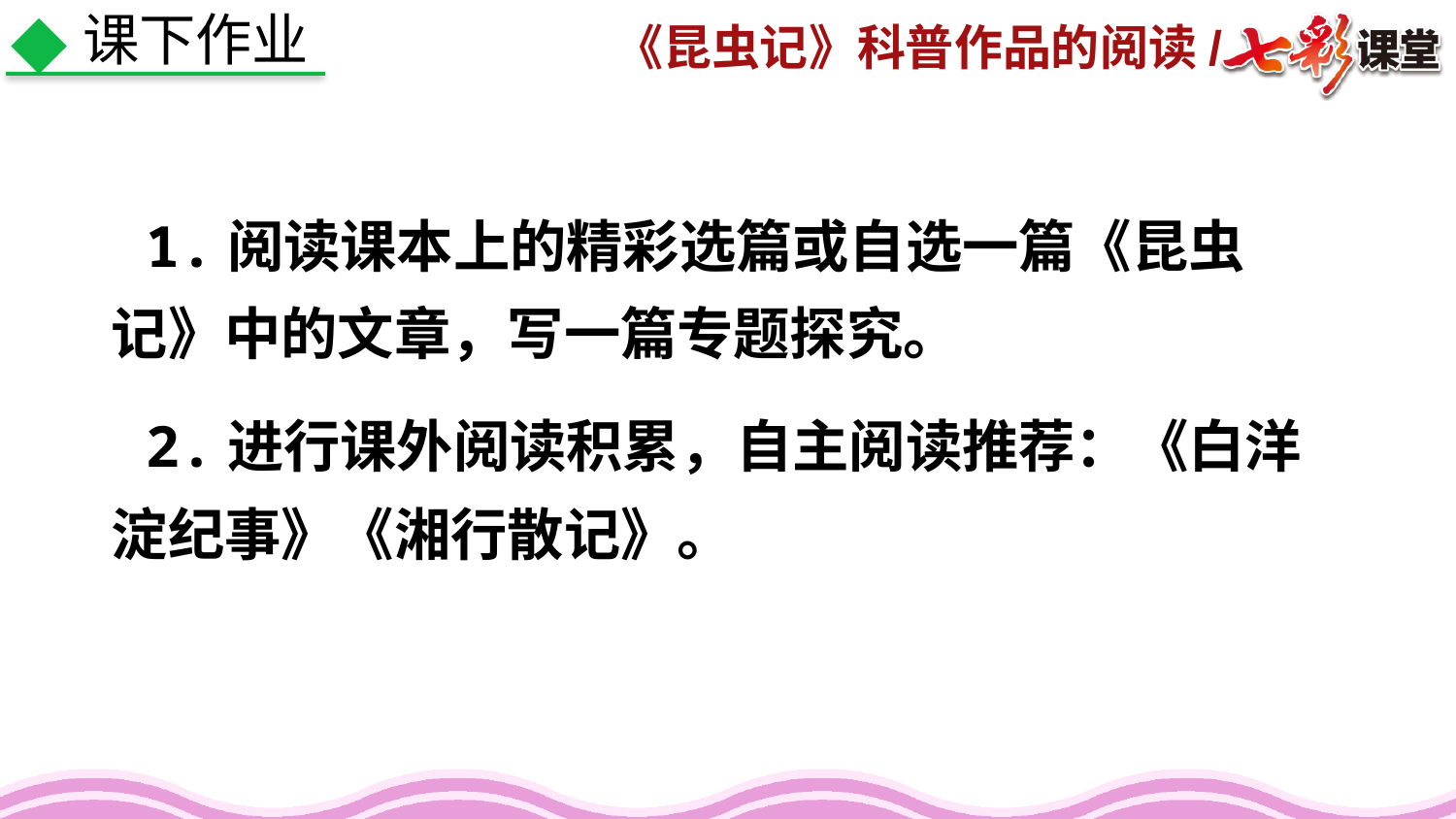

课下作业

 1.阅读课本上的精彩选篇或自选一篇《昆虫记》中的文章，写一篇专题探究。
 2.进行课外阅读积累，自主阅读推荐：《白洋淀纪事》《湘行散记》。